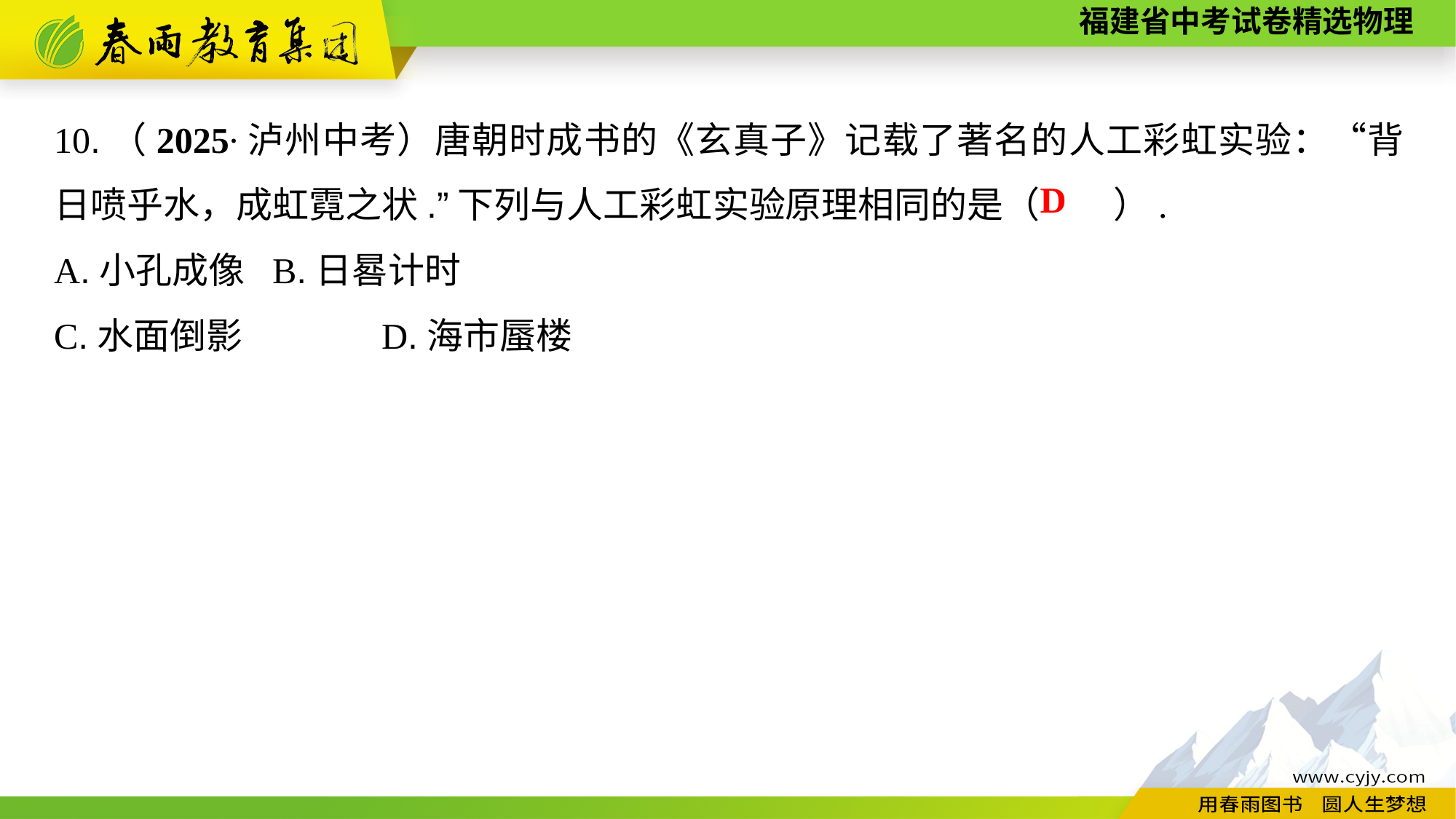

10.（2025∙泸州中考）唐朝时成书的《玄真子》记载了著名的人工彩虹实验：“背日喷乎水，成虹霓之状.”下列与人工彩虹实验原理相同的是（　　）.
A.小孔成像	B.日晷计时
C.水面倒影　　	D.海市蜃楼
D